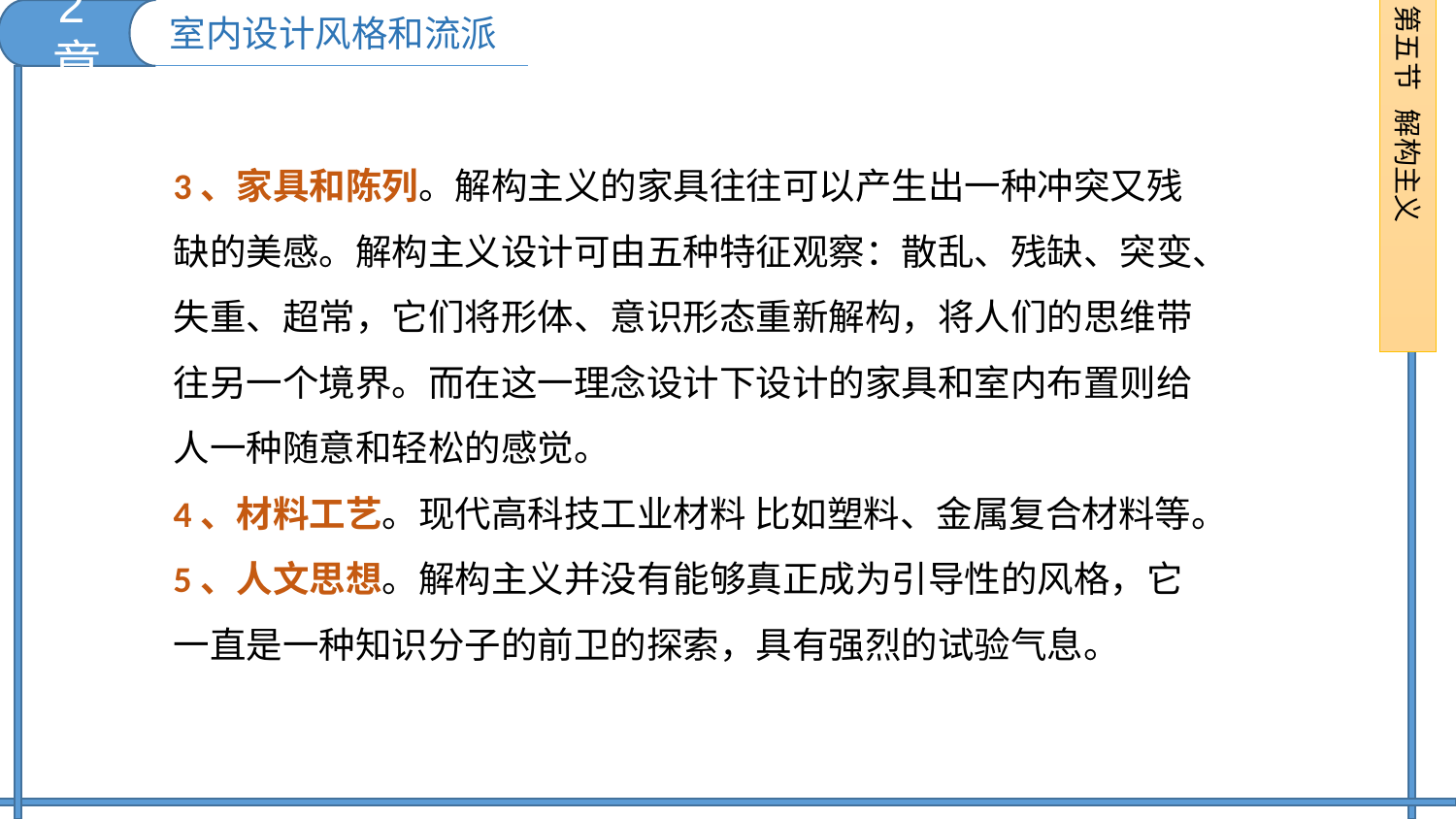

2章
第五节   解构主义
室内设计风格和流派

3、家具和陈列。解构主义的家具往往可以产生出一种冲突又残缺的美感。解构主义设计可由五种特征观察：散乱、残缺、突变、失重、超常，它们将形体、意识形态重新解构，将人们的思维带往另一个境界。而在这一理念设计下设计的家具和室内布置则给人一种随意和轻松的感觉。
4、材料工艺。现代高科技工业材料 比如塑料、金属复合材料等。
5、人文思想。解构主义并没有能够真正成为引导性的风格，它一直是一种知识分子的前卫的探索，具有强烈的试验气息。